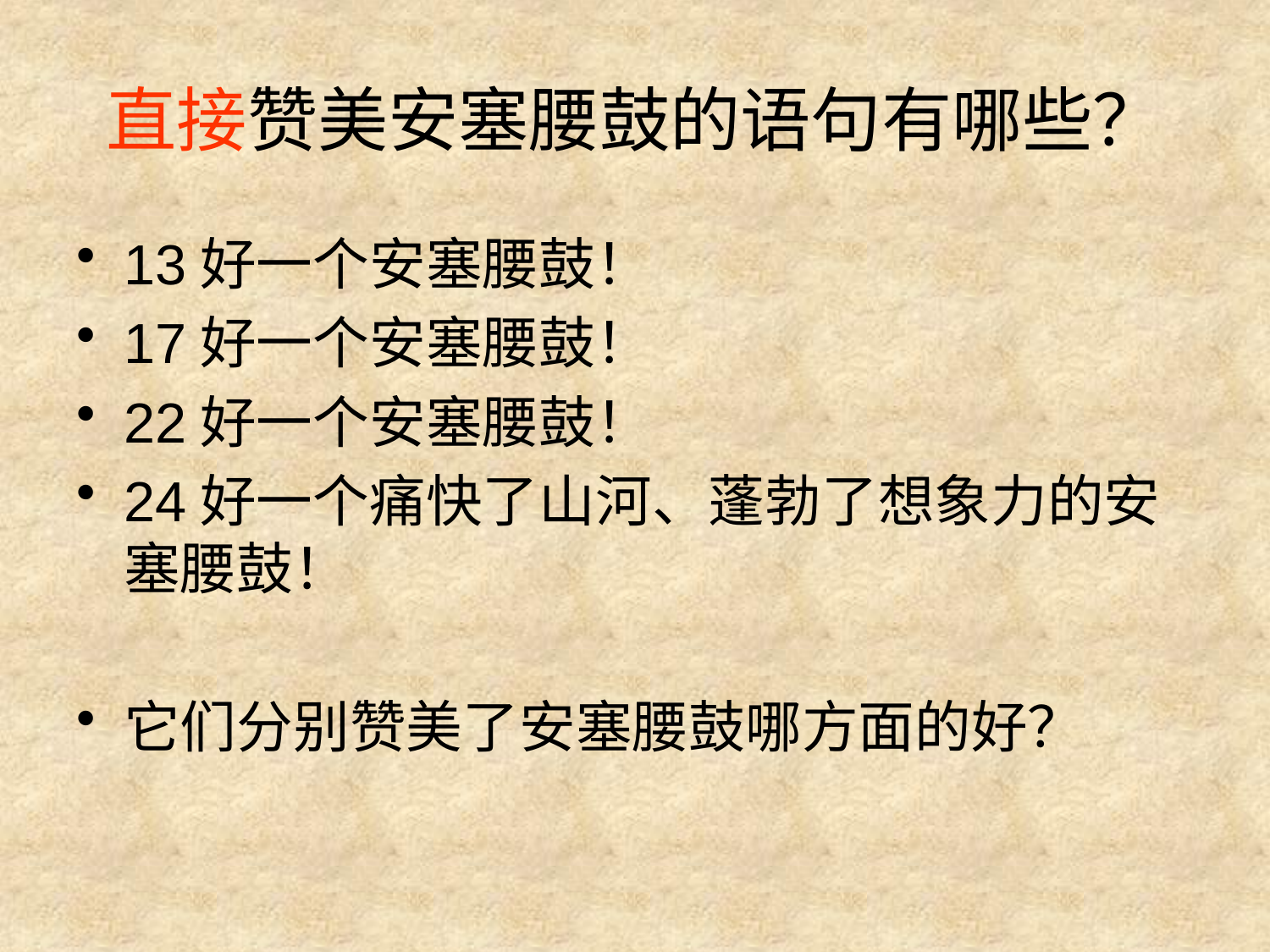

# 直接赞美安塞腰鼓的语句有哪些？
13好一个安塞腰鼓！
17好一个安塞腰鼓！
22好一个安塞腰鼓！
24好一个痛快了山河、蓬勃了想象力的安塞腰鼓！

它们分别赞美了安塞腰鼓哪方面的好？